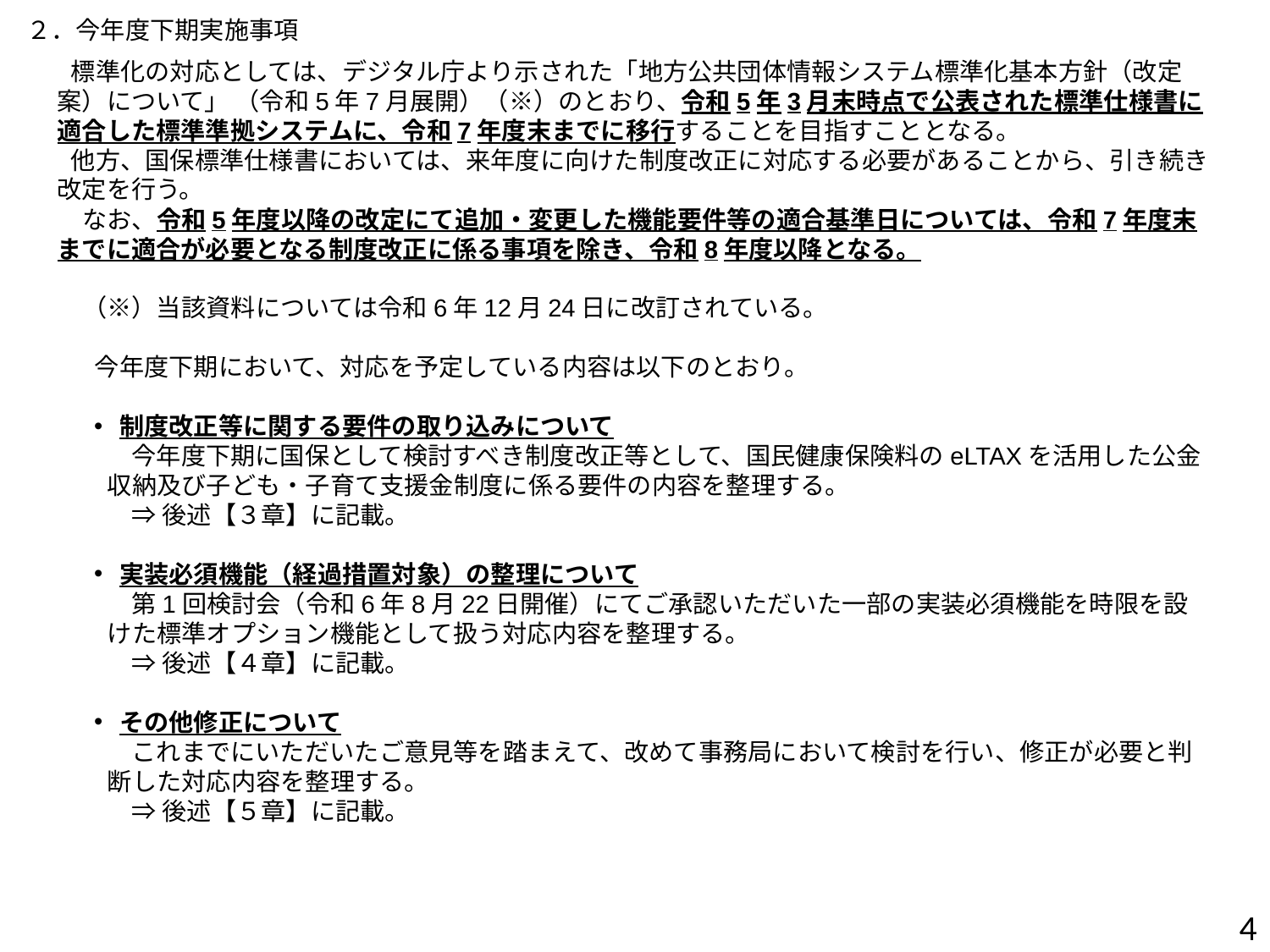

２．今年度下期実施事項
      標準化の対応としては、デジタル庁より示された「地方公共団体情報システム標準化基本方針（改定案）について」 （令和5年7月展開）（※）のとおり、令和5年3月末時点で公表された標準仕様書に適合した標準準拠システムに、令和7年度末までに移行することを目指すこととなる。
      他方、国保標準仕様書においては、来年度に向けた制度改正に対応する必要があることから、引き続き改定を行う。
なお、令和5年度以降の改定にて追加・変更した機能要件等の適合基準日については、令和7年度末までに適合が必要となる制度改正に係る事項を除き、令和8年度以降となる。

（※）当該資料については令和6年12月24日に改訂されている。

今年度下期において、対応を予定している内容は以下のとおり。

制度改正等に関する要件の取り込みについて
今年度下期に国保として検討すべき制度改正等として、国民健康保険料のeLTAXを活用した公金収納及び子ども・子育て支援金制度に係る要件の内容を整理する。
⇒後述【３章】に記載。

実装必須機能（経過措置対象）の整理について
第1回検討会（令和6年8月22日開催）にてご承認いただいた一部の実装必須機能を時限を設けた標準オプション機能として扱う対応内容を整理する。
⇒後述【４章】に記載。

その他修正について
これまでにいただいたご意見等を踏まえて、改めて事務局において検討を行い、修正が必要と判断した対応内容を整理する。
⇒後述【５章】に記載。

4